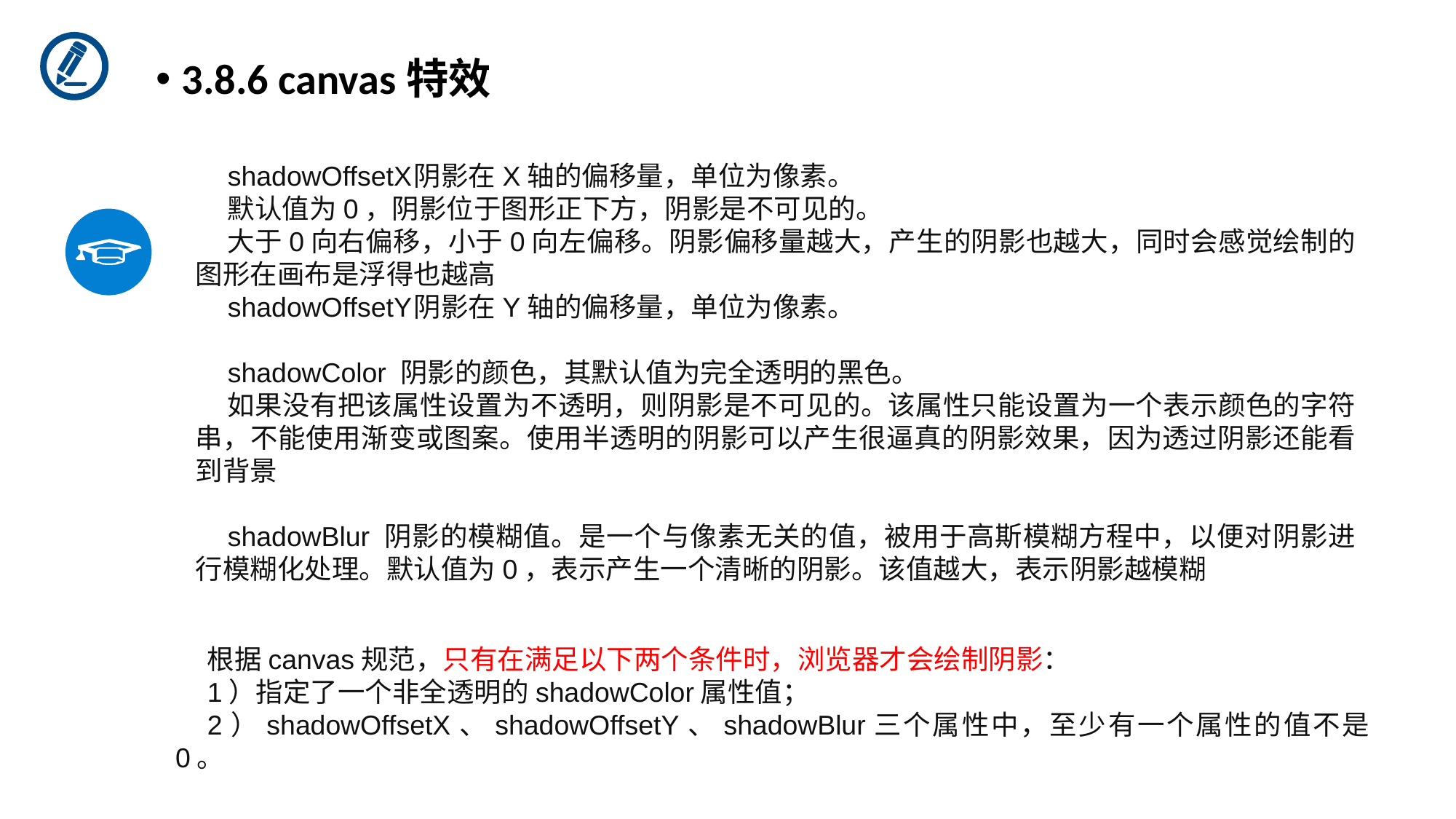

3.8.6 canvas特效
shadowOffsetX	阴影在X轴的偏移量，单位为像素。
默认值为0，阴影位于图形正下方，阴影是不可见的。
大于0向右偏移，小于0向左偏移。阴影偏移量越大，产生的阴影也越大，同时会感觉绘制的图形在画布是浮得也越高
shadowOffsetY	阴影在Y轴的偏移量，单位为像素。

shadowColor 阴影的颜色，其默认值为完全透明的黑色。
如果没有把该属性设置为不透明，则阴影是不可见的。该属性只能设置为一个表示颜色的字符串，不能使用渐变或图案。使用半透明的阴影可以产生很逼真的阴影效果，因为透过阴影还能看到背景

shadowBlur 阴影的模糊值。是一个与像素无关的值，被用于高斯模糊方程中，以便对阴影进行模糊化处理。默认值为0，表示产生一个清晰的阴影。该值越大，表示阴影越模糊

根据canvas规范，只有在满足以下两个条件时，浏览器才会绘制阴影：
1）指定了一个非全透明的shadowColor属性值；
2）shadowOffsetX、shadowOffsetY、shadowBlur三个属性中，至少有一个属性的值不是0。